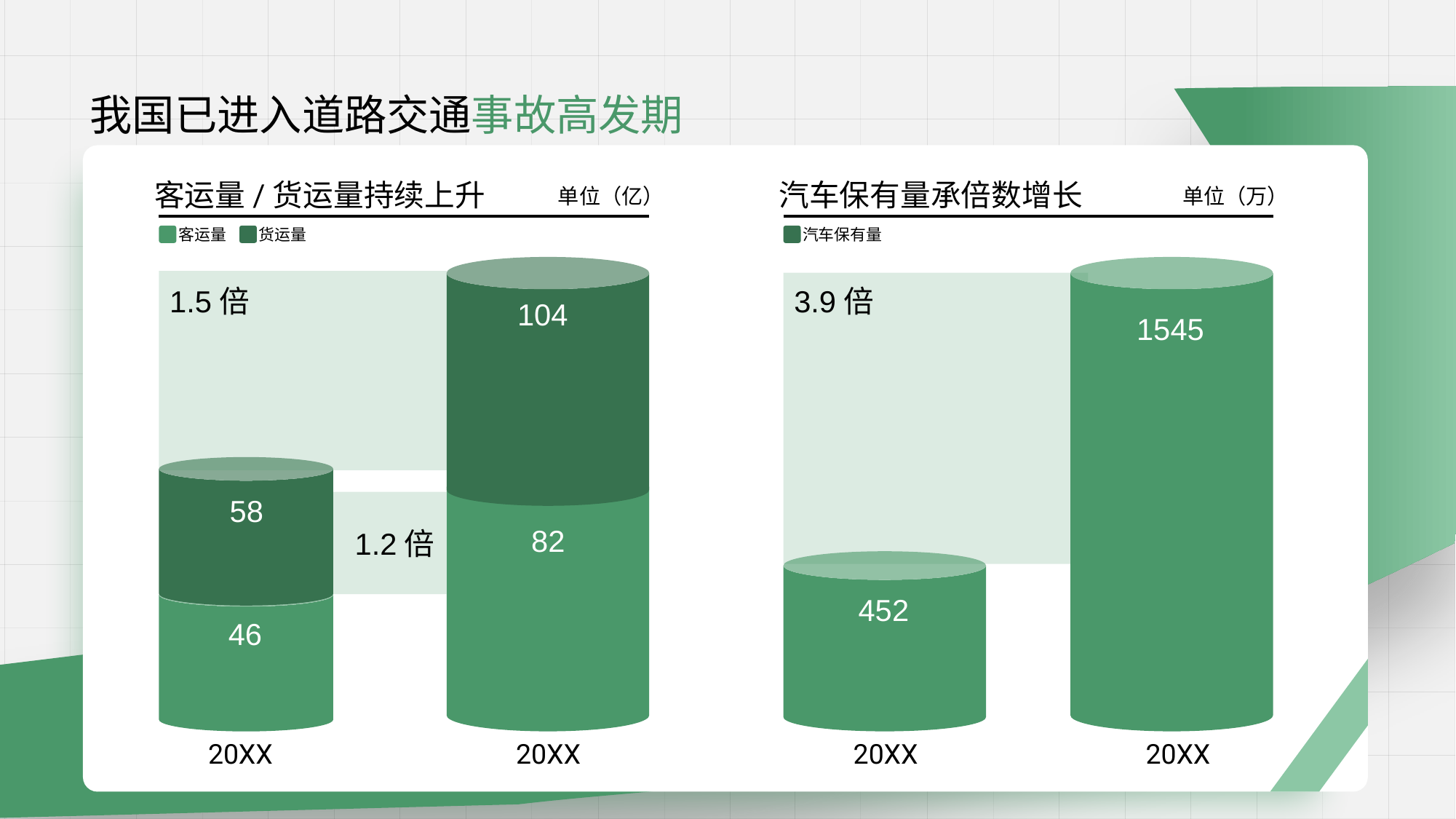

我国已进入道路交通事故高发期

客运量/货运量持续上升
汽车保有量承倍数增长
单位（亿）
单位（万）
客运量
货运量
汽车保有量

1.5倍
3.9倍
104
1545

58

82
1.2倍

452
46

20XX
20XX
20XX
20XX